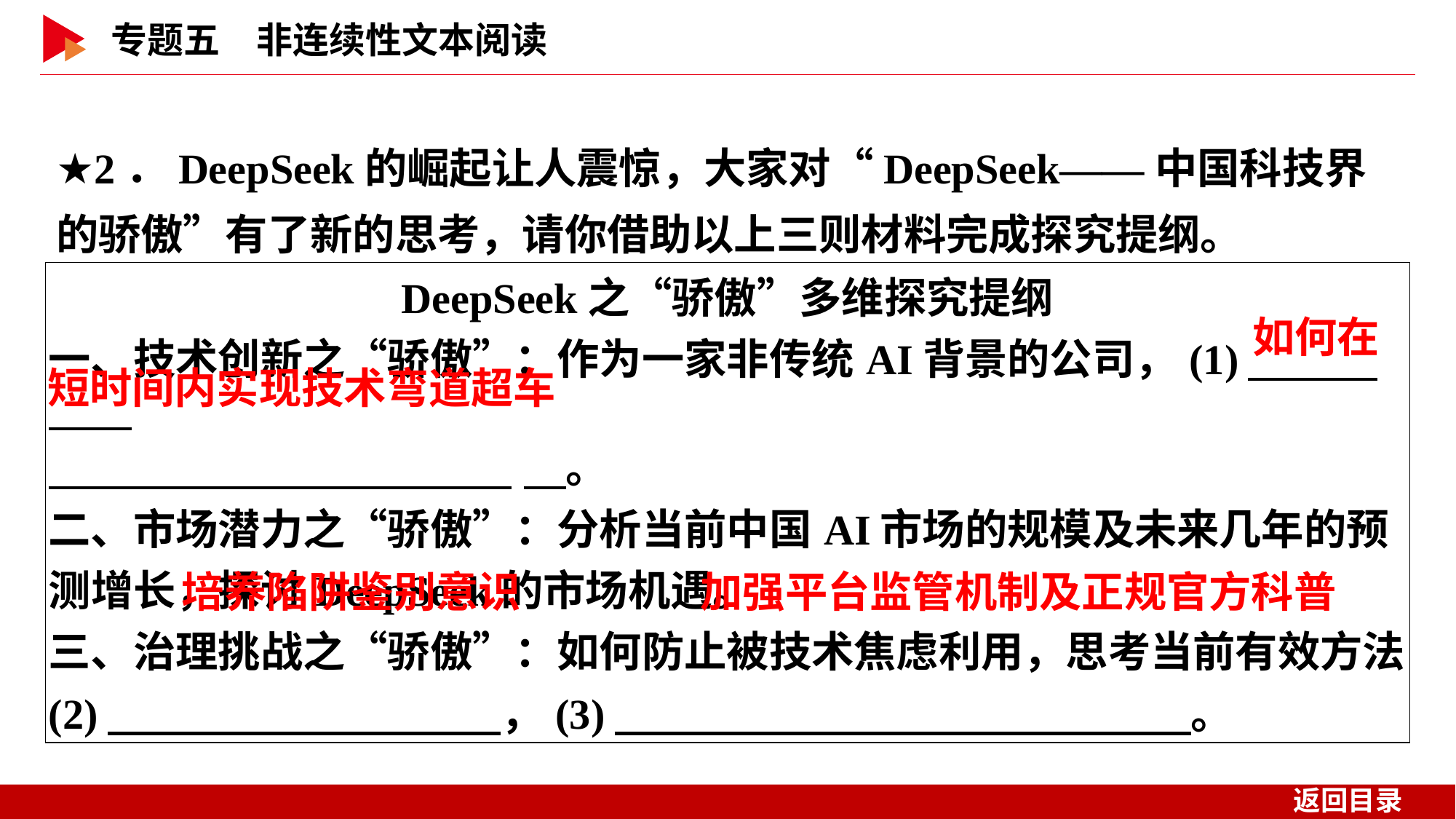

★2．DeepSeek的崛起让人震惊，大家对“DeepSeek——中国科技界的骄傲”有了新的思考，请你借助以上三则材料完成探究提纲。
| DeepSeek之“骄傲”多维探究提纲 一、技术创新之“骄傲”：作为一家非传统AI背景的公司，(1)　 \_ 　。  二、市场潜力之“骄傲”：分析当前中国AI市场的规模及未来几年的预测增长，探讨DeepSeek的市场机遇。 三、治理挑战之“骄傲”：如何防止被技术焦虑利用，思考当前有效方法(2)　 　，(3)　 　。 |
| --- |
　如何在
短时间内实现技术弯道超车
　培养陷阱鉴别意识
　加强平台监管机制及正规官方科普